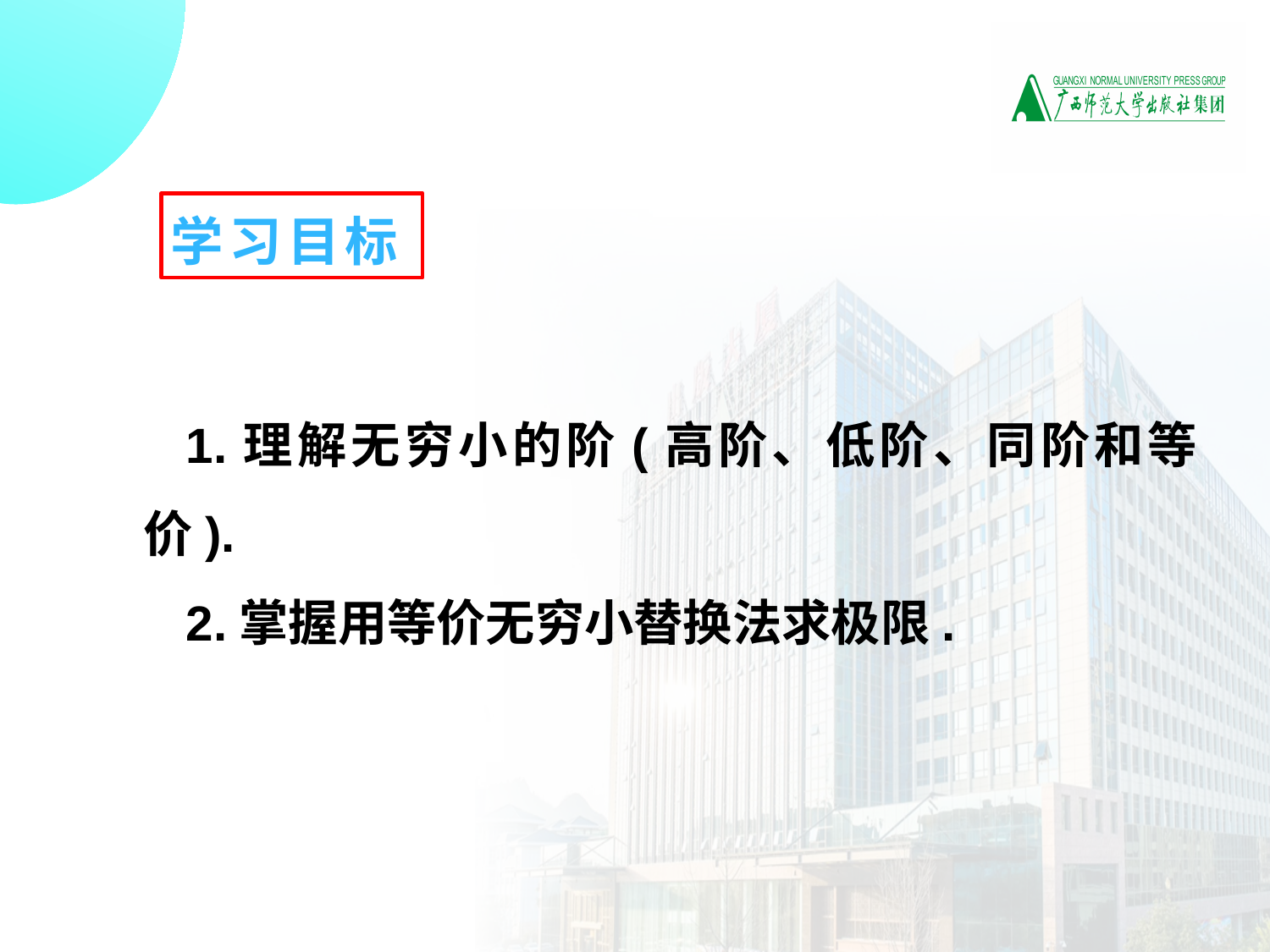

学习目标
1.理解无穷小的阶(高阶、低阶、同阶和等价).
2.掌握用等价无穷小替换法求极限.